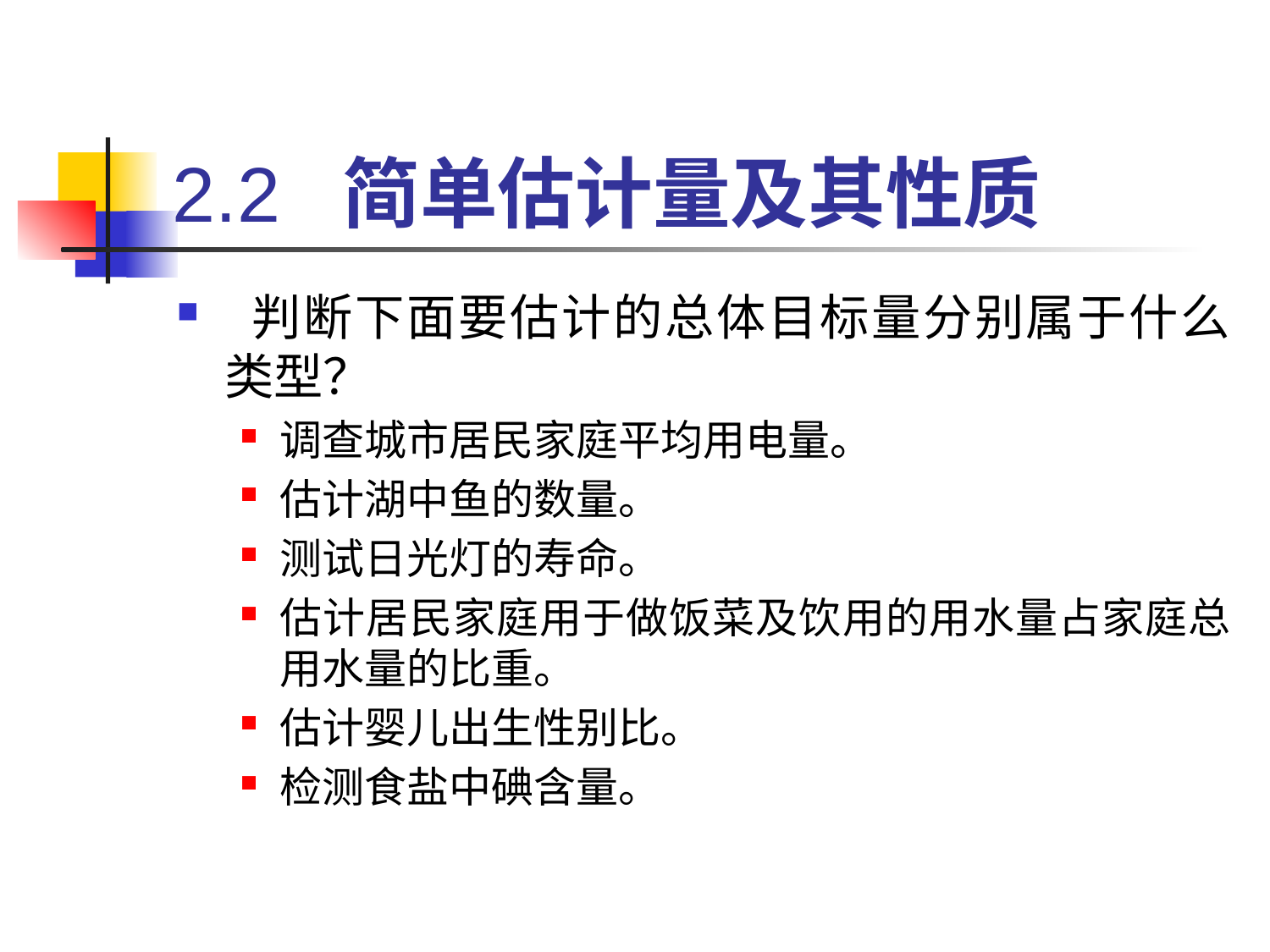

# 2.2  简单估计量及其性质
 判断下面要估计的总体目标量分别属于什么类型？
调查城市居民家庭平均用电量。
估计湖中鱼的数量。
测试日光灯的寿命。
估计居民家庭用于做饭菜及饮用的用水量占家庭总用水量的比重。
估计婴儿出生性别比。
检测食盐中碘含量。